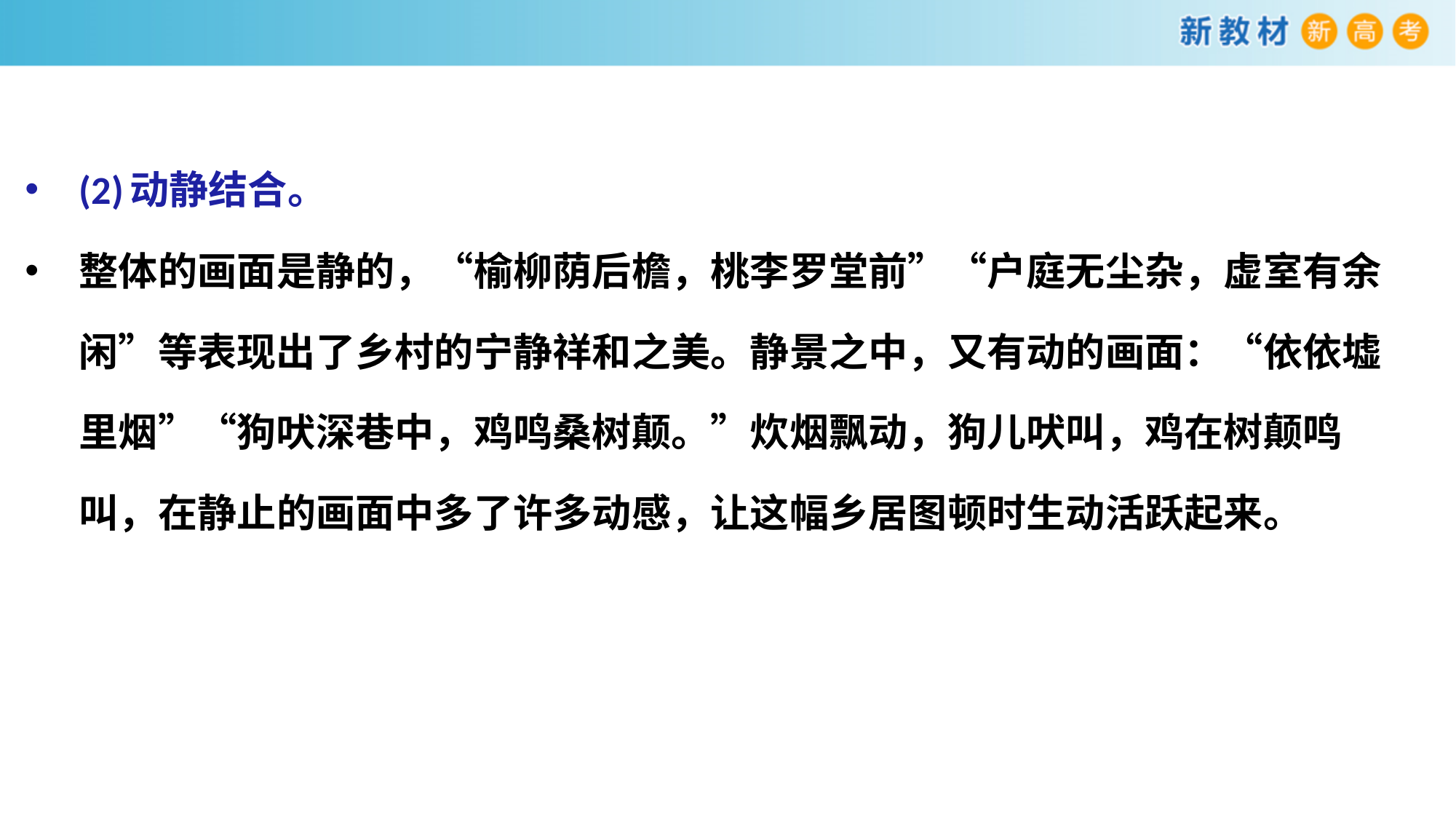

(2)动静结合。
整体的画面是静的，“榆柳荫后檐，桃李罗堂前”“户庭无尘杂，虚室有余闲”等表现出了乡村的宁静祥和之美。静景之中，又有动的画面：“依依墟里烟”“狗吠深巷中，鸡鸣桑树颠。”炊烟飘动，狗儿吠叫，鸡在树颠鸣叫，在静止的画面中多了许多动感，让这幅乡居图顿时生动活跃起来。